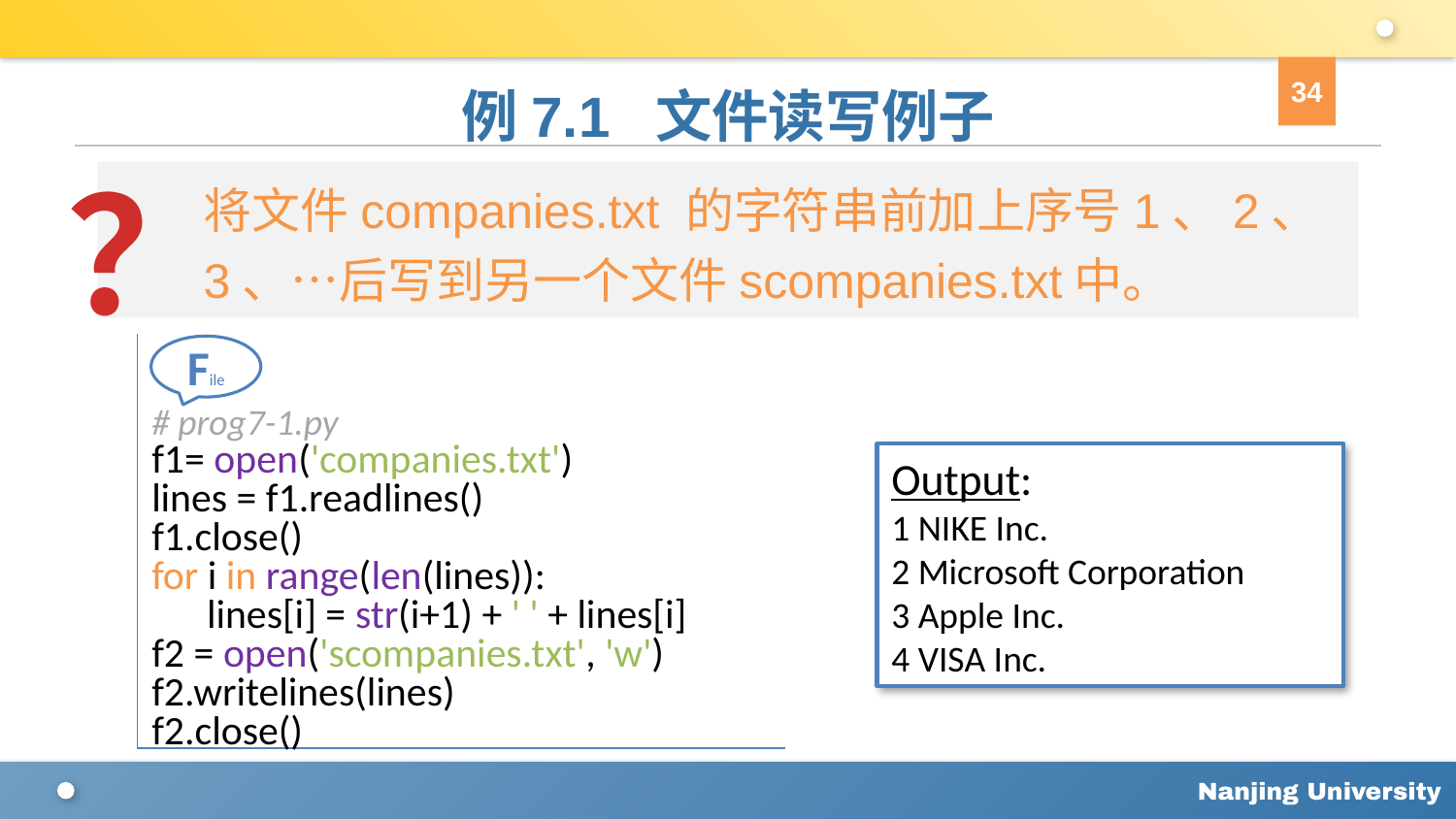

34
# 例7.1  文件读写例子
？
将文件companies.txt 的字符串前加上序号1、2、3、…后写到另一个文件scompanies.txt中。

# prog7-1.py
f1= open('companies.txt')
lines = f1.readlines()
f1.close()
for i in range(len(lines)):
      lines[i] = str(i+1) + ' ' + lines[i]
f2 = open('scompanies.txt', 'w')
f2.writelines(lines)
f2.close()
File
Output:
1 NIKE Inc.
2 Microsoft Corporation
3 Apple Inc.
4 VISA Inc.